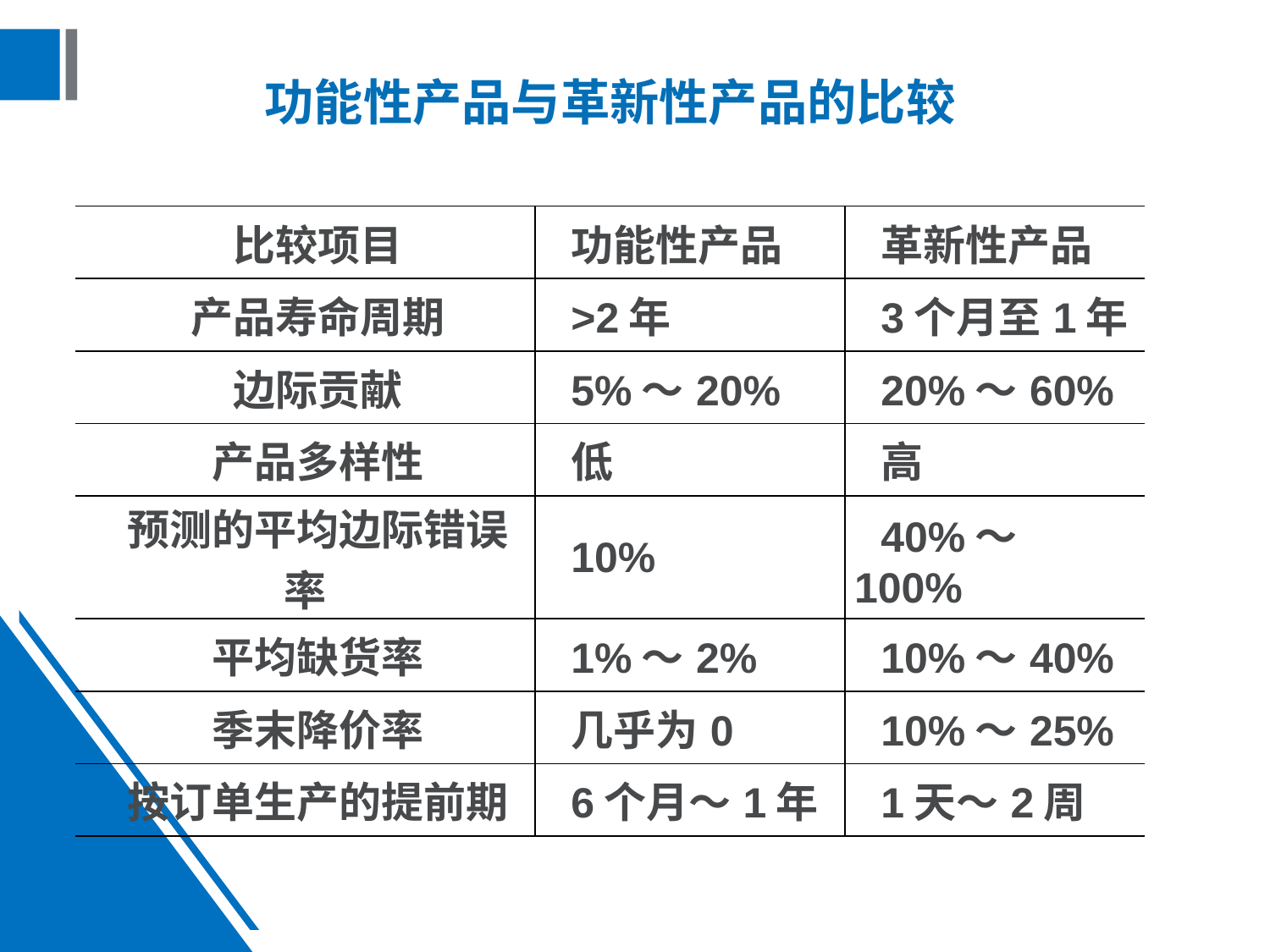

# 功能性产品与革新性产品的比较
| 比较项目 | 功能性产品 | 革新性产品 |
| --- | --- | --- |
| 产品寿命周期 | >2年 | 3个月至1年 |
| 边际贡献 | 5%～20% | 20%～60% |
| 产品多样性 | 低 | 高 |
| 预测的平均边际错误率 | 10% | 40%～100% |
| 平均缺货率 | 1%～2% | 10%～40% |
| 季末降价率 | 几乎为0 | 10%～25% |
| 按订单生产的提前期 | 6个月～1年 | 1天～2周 |